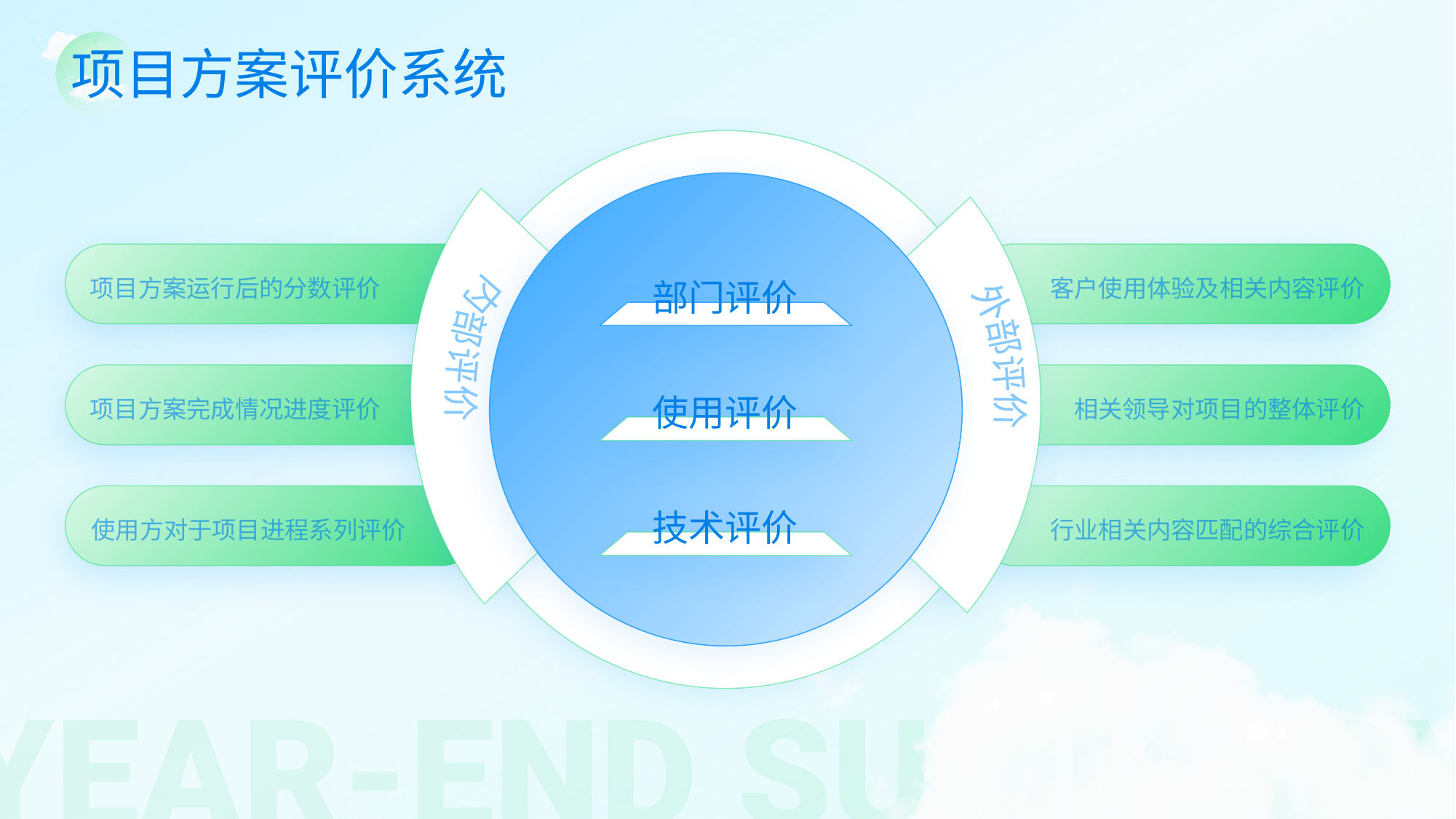

项目方案评价系统

项目方案运行后的分数评价

客户使用体验及相关内容评价
部门评价

项目方案完成情况进度评价

相关领导对项目的整体评价
外部评价
内部评价
使用评价

使用方对于项目进程系列评价

行业相关内容匹配的综合评价
技术评价